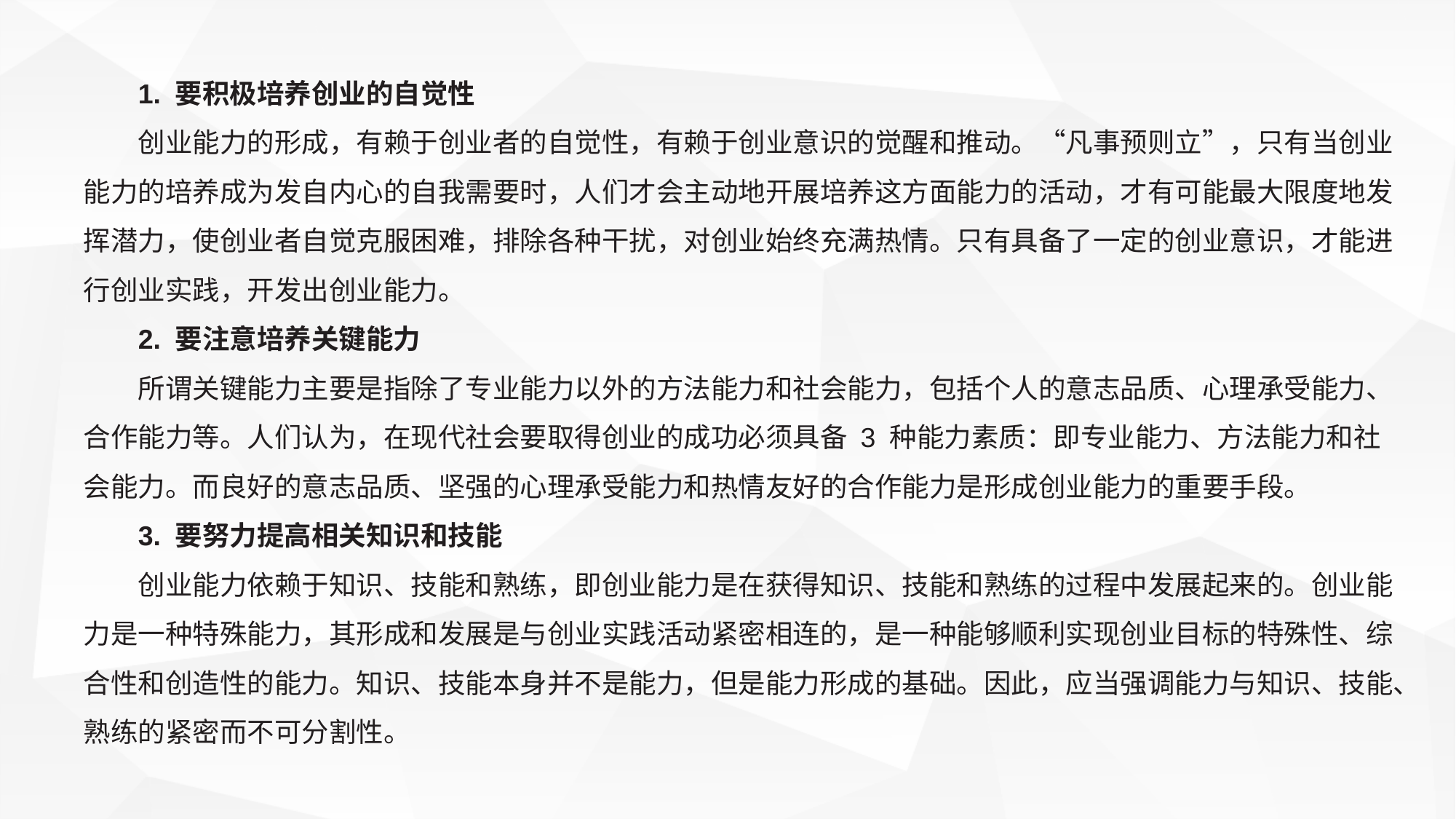

1. 要积极培养创业的自觉性
创业能力的形成，有赖于创业者的自觉性，有赖于创业意识的觉醒和推动。“凡事预则立”，只有当创业能力的培养成为发自内心的自我需要时，人们才会主动地开展培养这方面能力的活动，才有可能最大限度地发挥潜力，使创业者自觉克服困难，排除各种干扰，对创业始终充满热情。只有具备了一定的创业意识，才能进行创业实践，开发出创业能力。
2. 要注意培养关键能力
所谓关键能力主要是指除了专业能力以外的方法能力和社会能力，包括个人的意志品质、心理承受能力、合作能力等。人们认为，在现代社会要取得创业的成功必须具备 3 种能力素质：即专业能力、方法能力和社会能力。而良好的意志品质、坚强的心理承受能力和热情友好的合作能力是形成创业能力的重要手段。
3. 要努力提高相关知识和技能
创业能力依赖于知识、技能和熟练，即创业能力是在获得知识、技能和熟练的过程中发展起来的。创业能力是一种特殊能力，其形成和发展是与创业实践活动紧密相连的，是一种能够顺利实现创业目标的特殊性、综合性和创造性的能力。知识、技能本身并不是能力，但是能力形成的基础。因此，应当强调能力与知识、技能、熟练的紧密而不可分割性。